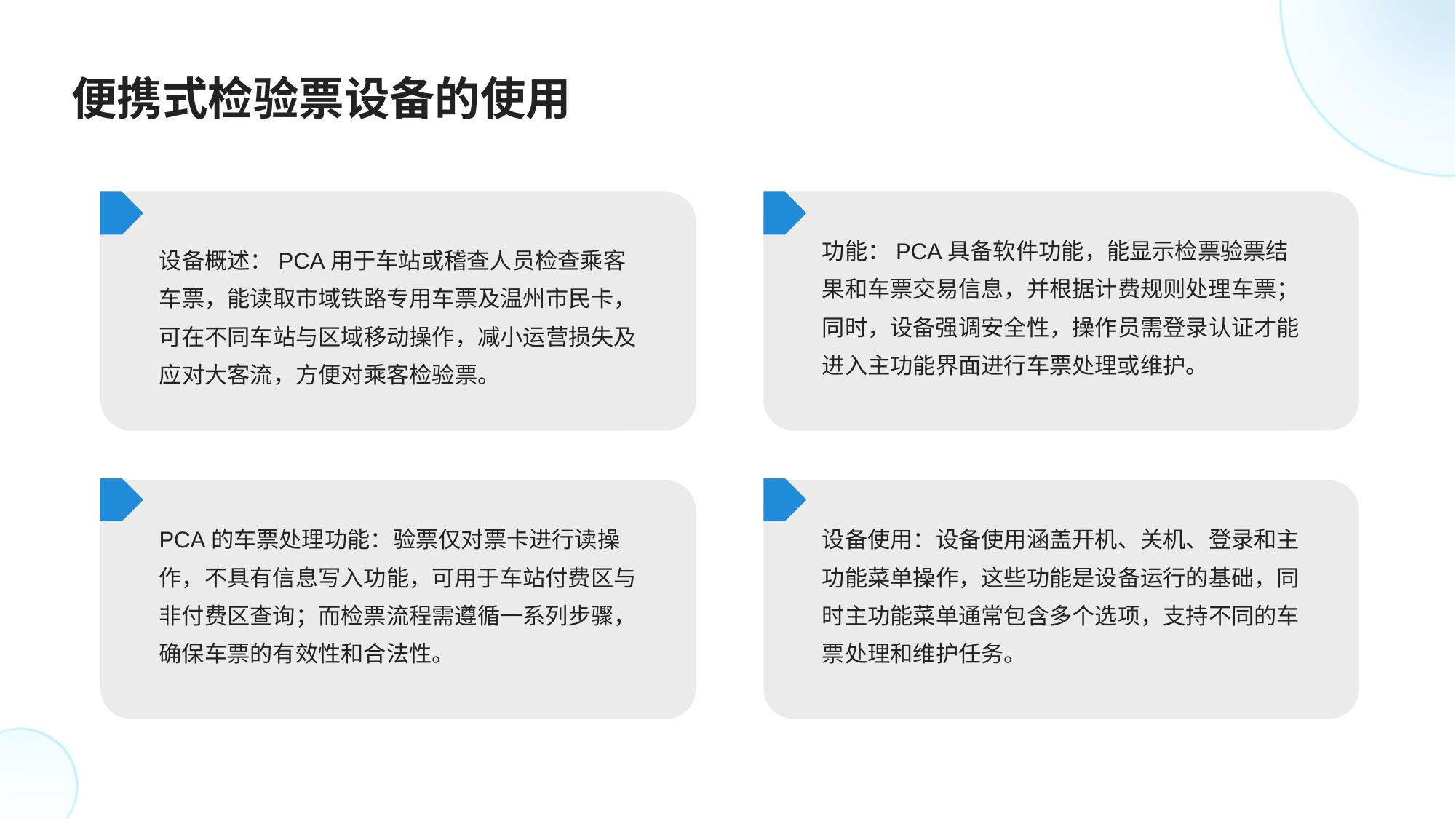

便携式检验票设备的使用

功能：PCA具备软件功能，能显示检票验票结果和车票交易信息，并根据计费规则处理车票；同时，设备强调安全性，操作员需登录认证才能进入主功能界面进行车票处理或维护。
设备概述：PCA用于车站或稽查人员检查乘客车票，能读取市域铁路专用车票及温州市民卡，可在不同车站与区域移动操作，减小运营损失及应对大客流，方便对乘客检验票。

PCA的车票处理功能：验票仅对票卡进行读操作，不具有信息写入功能，可用于车站付费区与非付费区查询；而检票流程需遵循一系列步骤，确保车票的有效性和合法性。
设备使用：设备使用涵盖开机、关机、登录和主功能菜单操作，这些功能是设备运行的基础，同时主功能菜单通常包含多个选项，支持不同的车票处理和维护任务。